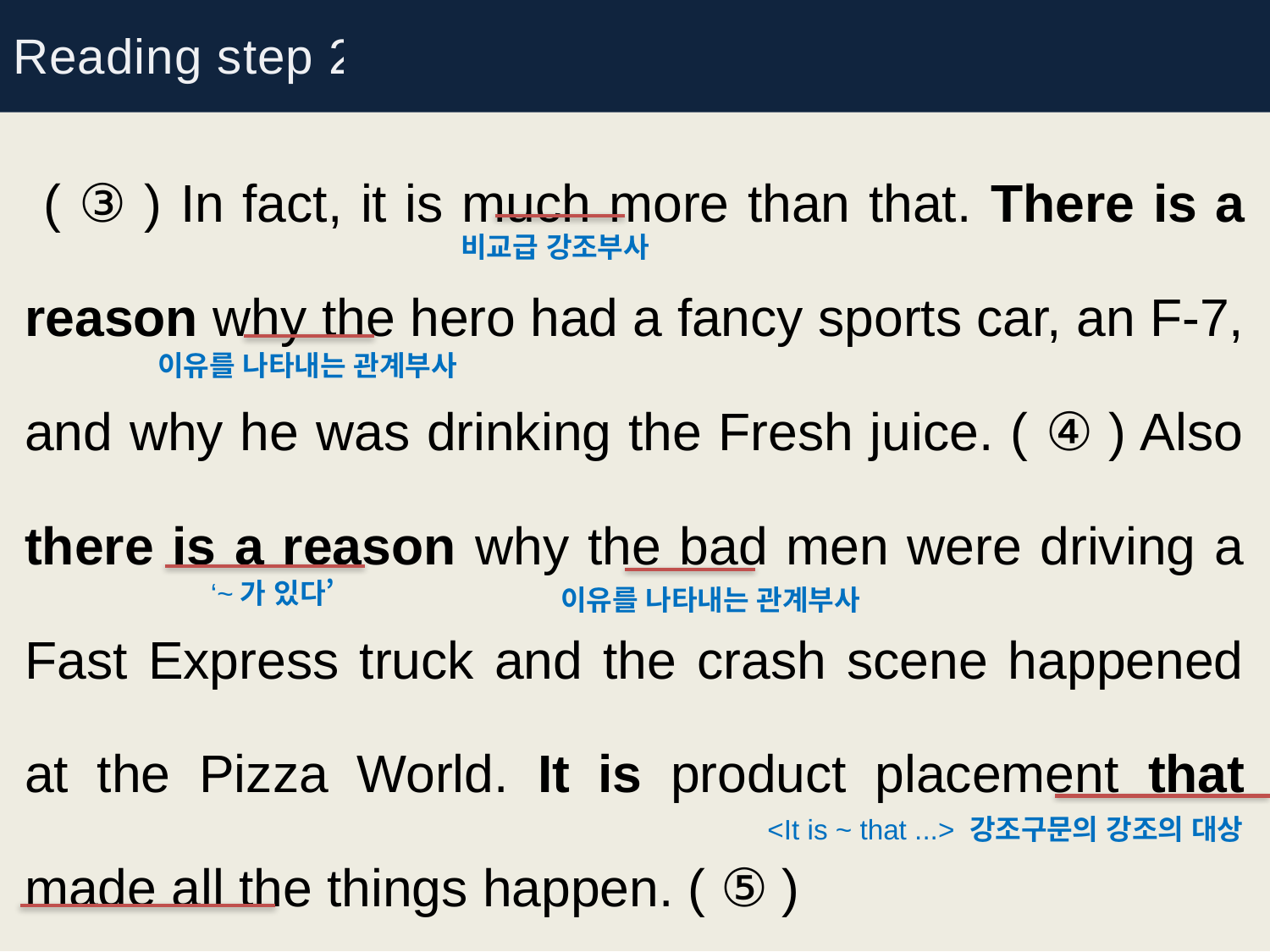

Reading step 2
 ( ③ ) In fact, it is much more than that. There is a reason why the hero had a fancy sports car, an F-7, and why he was drinking the Fresh juice. ( ④ ) Also there is a reason why the bad men were driving a Fast Express truck and the crash scene happened at the Pizza World. It is product placement that made all the things happen. ( ⑤ )
비교급 강조부사
이유를 나타내는 관계부사
‘~가 있다’
이유를 나타내는 관계부사
<It is ~ that ...> 강조구문의 강조의 대상